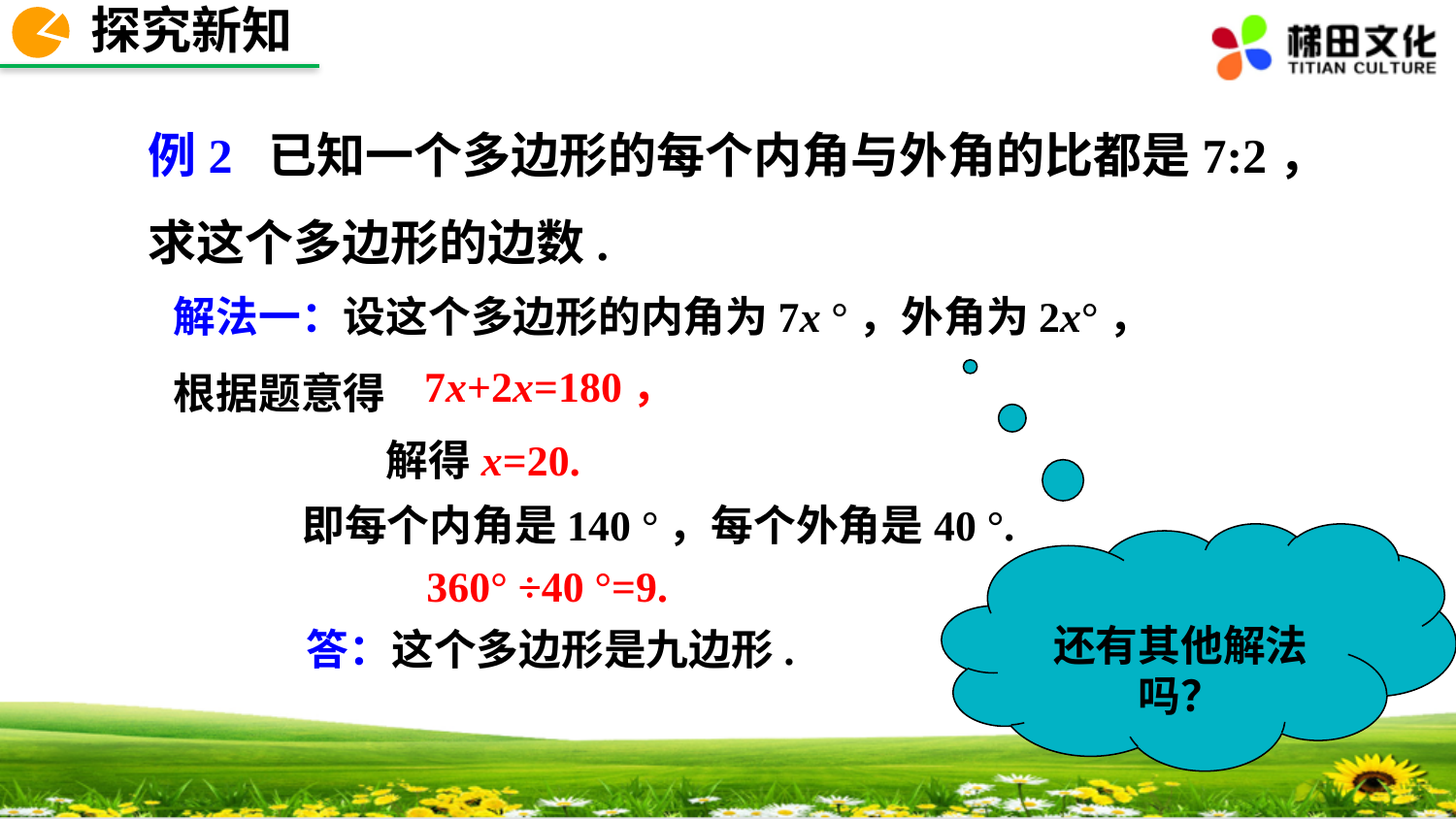

探究新知

例2  已知一个多边形的每个内角与外角的比都是7:2，求这个多边形的边数.
解法一：设这个多边形的内角为7x °，外角为2x°，
根据题意得
7x+2x=180，
解得x=20.
即每个内角是140 °，每个外角是40 °.

还有其他解法吗？
360° ÷40 °=9.
答：这个多边形是九边形.